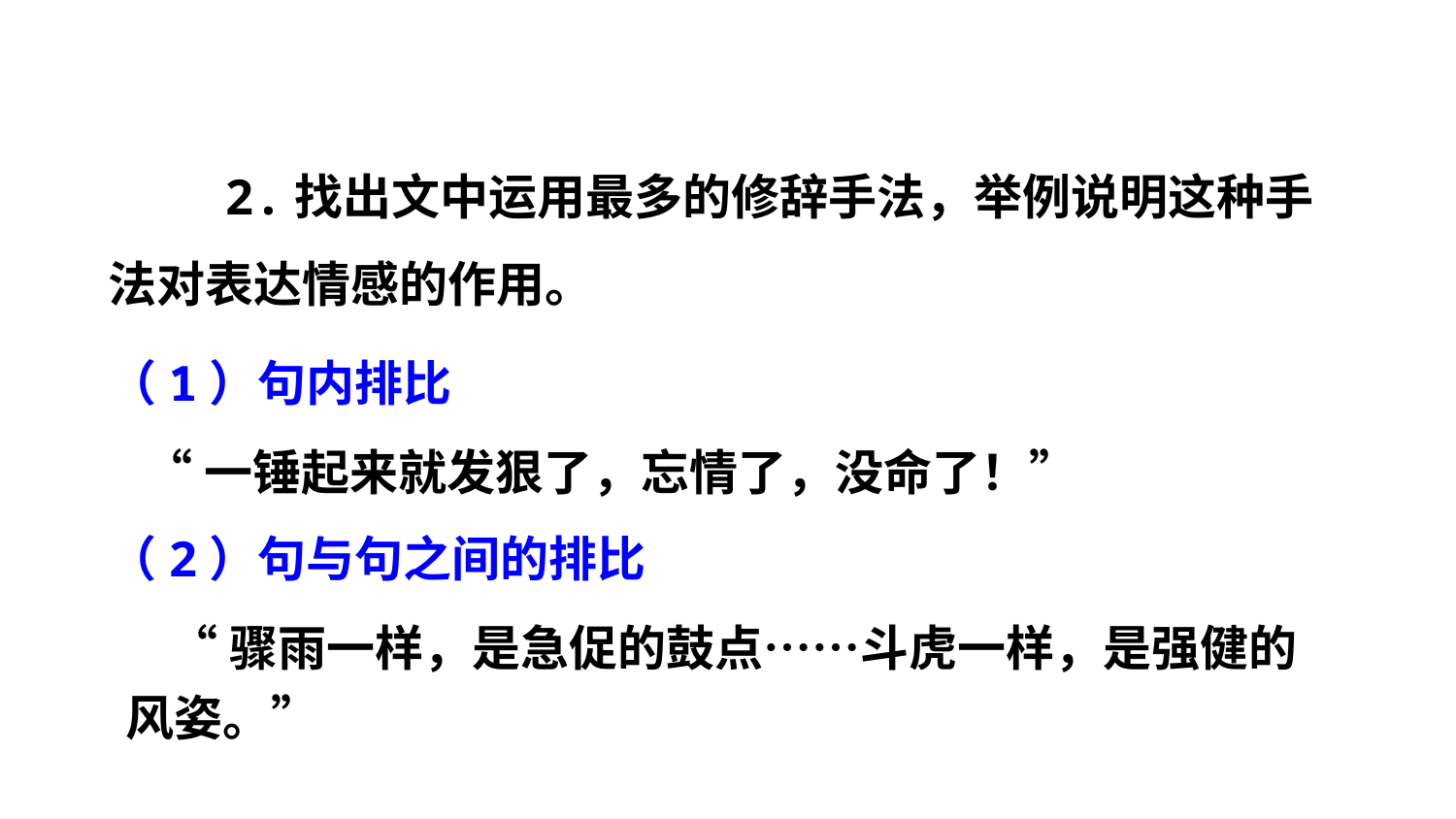

2.找出文中运用最多的修辞手法，举例说明这种手法对表达情感的作用。
（1）句内排比
“一锤起来就发狠了，忘情了，没命了！”
（2）句与句之间的排比
    “骤雨一样，是急促的鼓点……斗虎一样，是强健的风姿。”